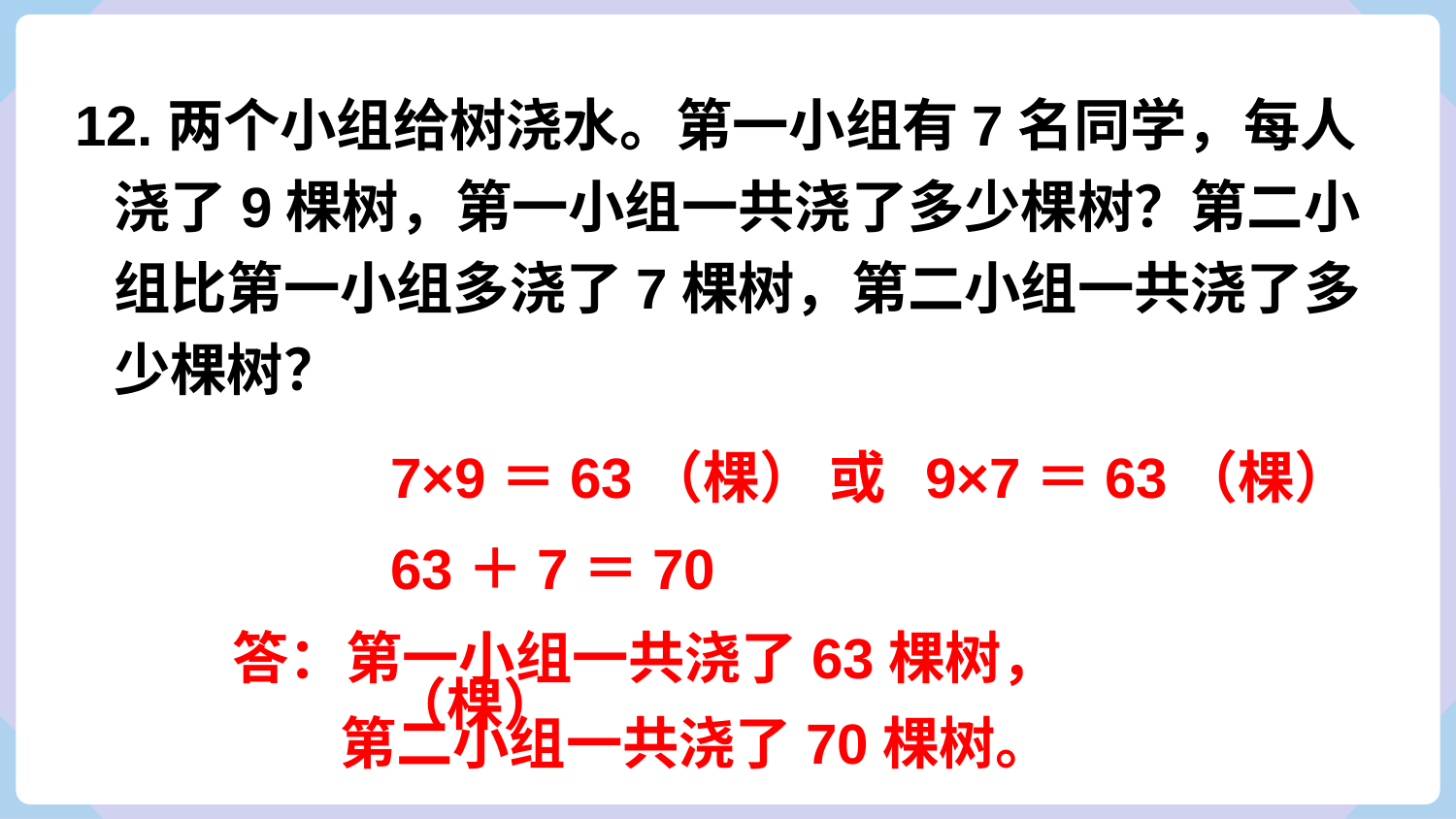

12.两个小组给树浇水。第一小组有7名同学，每人
  浇了9棵树，第一小组一共浇了多少棵树？第二小
  组比第一小组多浇了7棵树，第二小组一共浇了多
  少棵树？
7×9＝63（棵） 或  9×7＝63（棵）
63＋7＝70（棵）
答：第一小组一共浇了63棵树，

第二小组一共浇了70棵树。